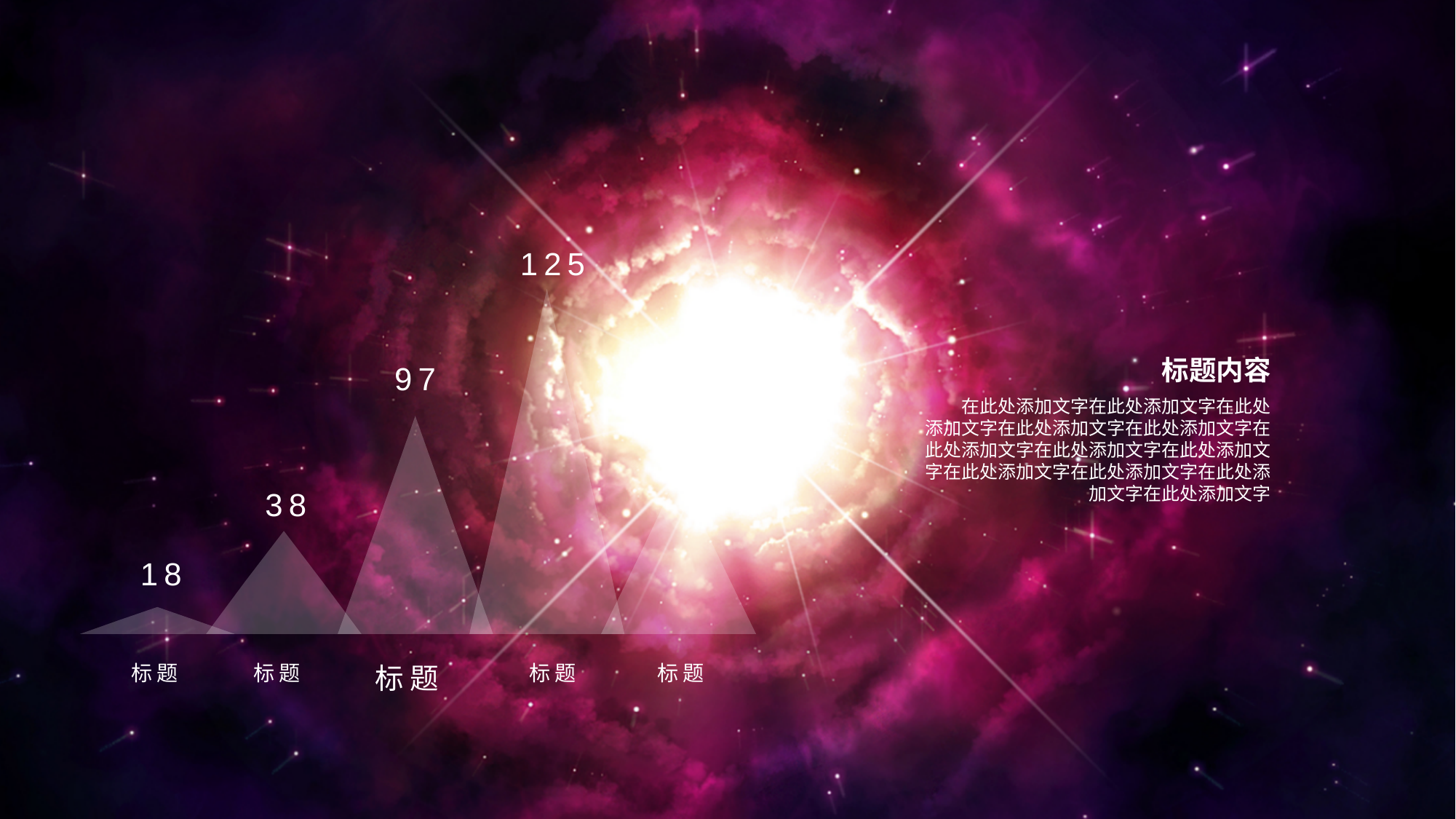

125

标题内容
      在此处添加文字在此处添加文字在此处添加文字在此处添加文字在此处添加文字在此处添加文字在此处添加文字在此处添加文字在此处添加文字在此处添加文字在此处添加文字在此处添加文字

97

55

38

18

标题
标题
标题
标题
标题